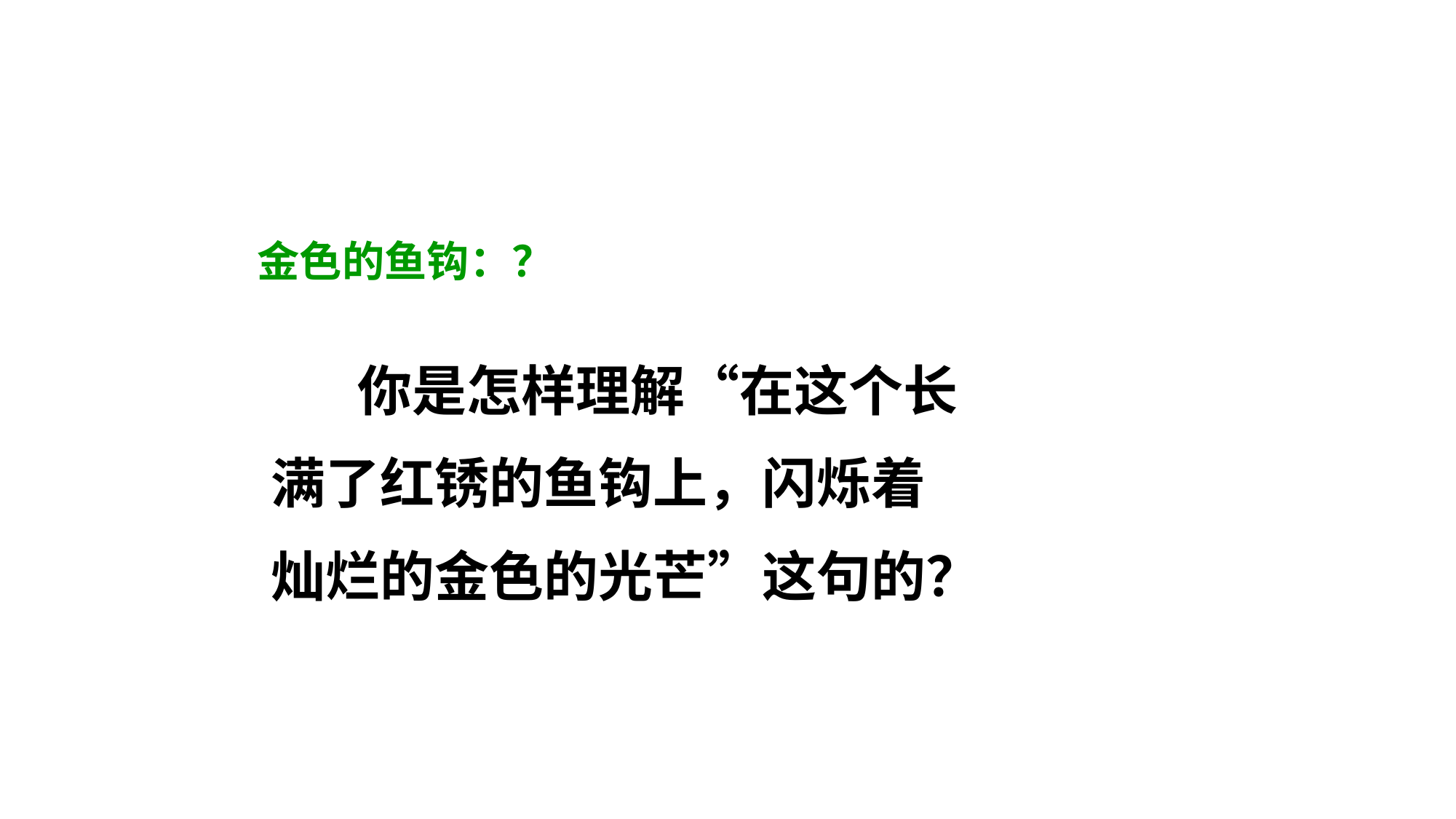

金色的鱼钩：？
        你是怎样理解“在这个长
 满了红锈的鱼钩上，闪烁着
 灿烂的金色的光芒”这句的？